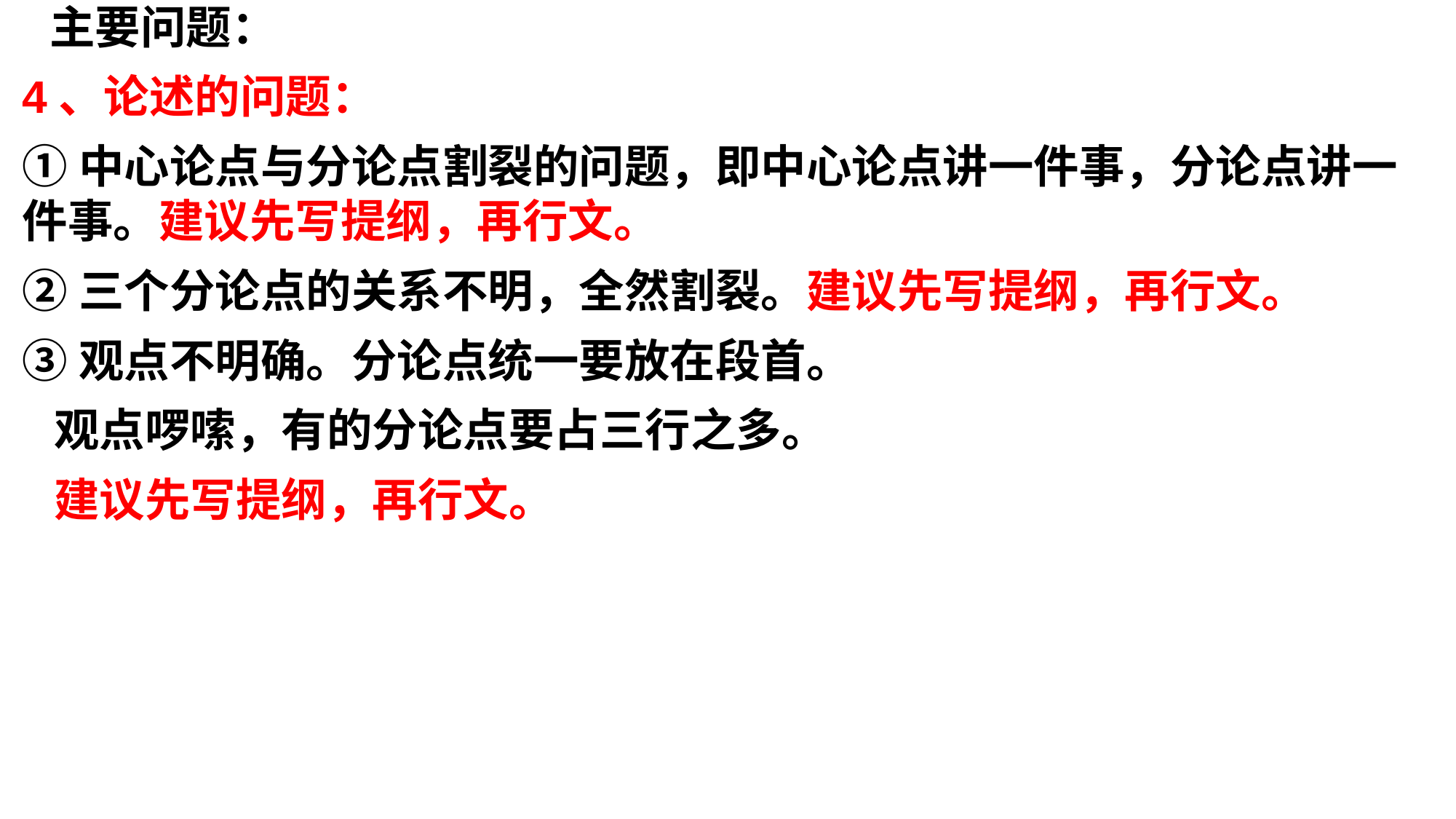

主要问题：
4、论述的问题：
①中心论点与分论点割裂的问题，即中心论点讲一件事，分论点讲一件事。建议先写提纲，再行文。
②三个分论点的关系不明，全然割裂。建议先写提纲，再行文。
③观点不明确。分论点统一要放在段首。
  观点啰嗦，有的分论点要占三行之多。
  建议先写提纲，再行文。